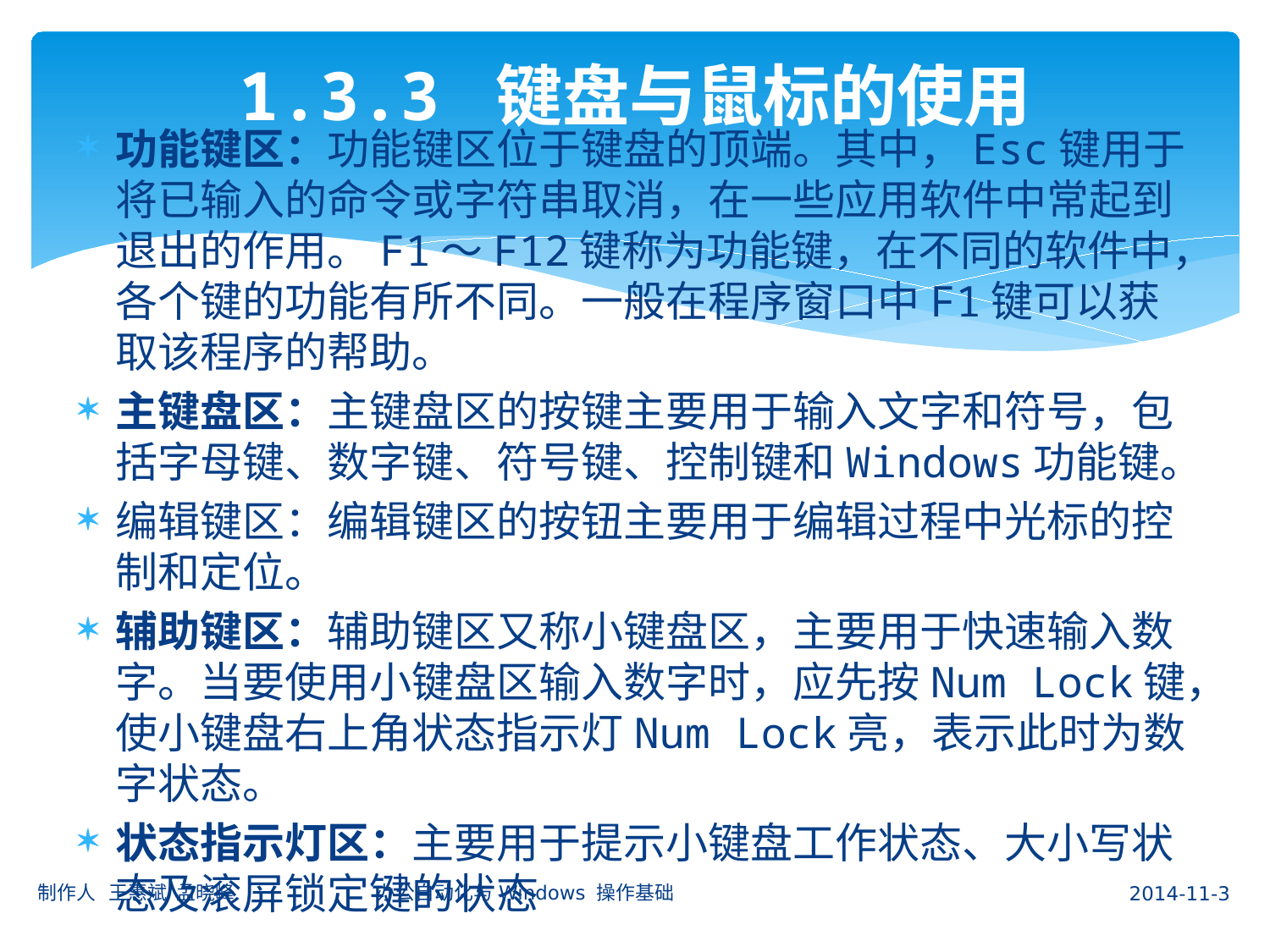

# 1.3.3 键盘与鼠标的使用
功能键区：功能键区位于键盘的顶端。其中，Esc键用于将已输入的命令或字符串取消，在一些应用软件中常起到退出的作用。F1～F12键称为功能键，在不同的软件中，各个键的功能有所不同。一般在程序窗口中F1键可以获取该程序的帮助。
主键盘区：主键盘区的按键主要用于输入文字和符号，包括字母键、数字键、符号键、控制键和Windows功能键。
编辑键区：编辑键区的按钮主要用于编辑过程中光标的控制和定位。
辅助键区：辅助键区又称小键盘区，主要用于快速输入数字。当要使用小键盘区输入数字时，应先按Num Lock键，使小键盘右上角状态指示灯Num Lock亮，表示此时为数字状态。
状态指示灯区：主要用于提示小键盘工作状态、大小写状态及滚屏锁定键的状态
制作人   王惠斌  孟晓峰                                办公自动化与Windows 操作基础
2014-11-3